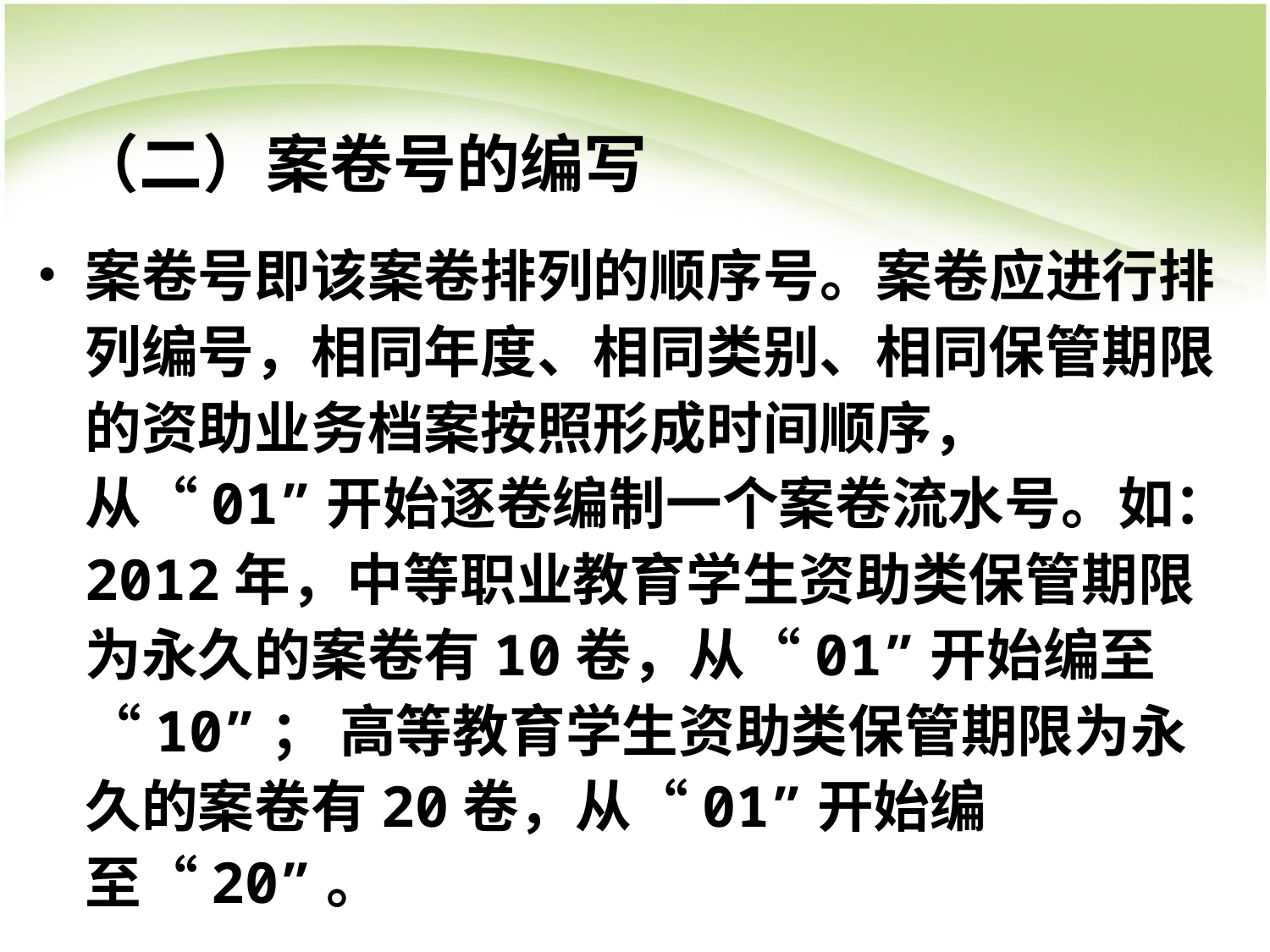

# （二）案卷号的编写
案卷号即该案卷排列的顺序号。案卷应进行排列编号，相同年度、相同类别、相同保管期限的资助业务档案按照形成时间顺序，从“01”开始逐卷编制一个案卷流水号。如：2012年，中等职业教育学生资助类保管期限为永久的案卷有10卷，从“01”开始编至“10”； 高等教育学生资助类保管期限为永久的案卷有20卷，从“01”开始编至“20”。